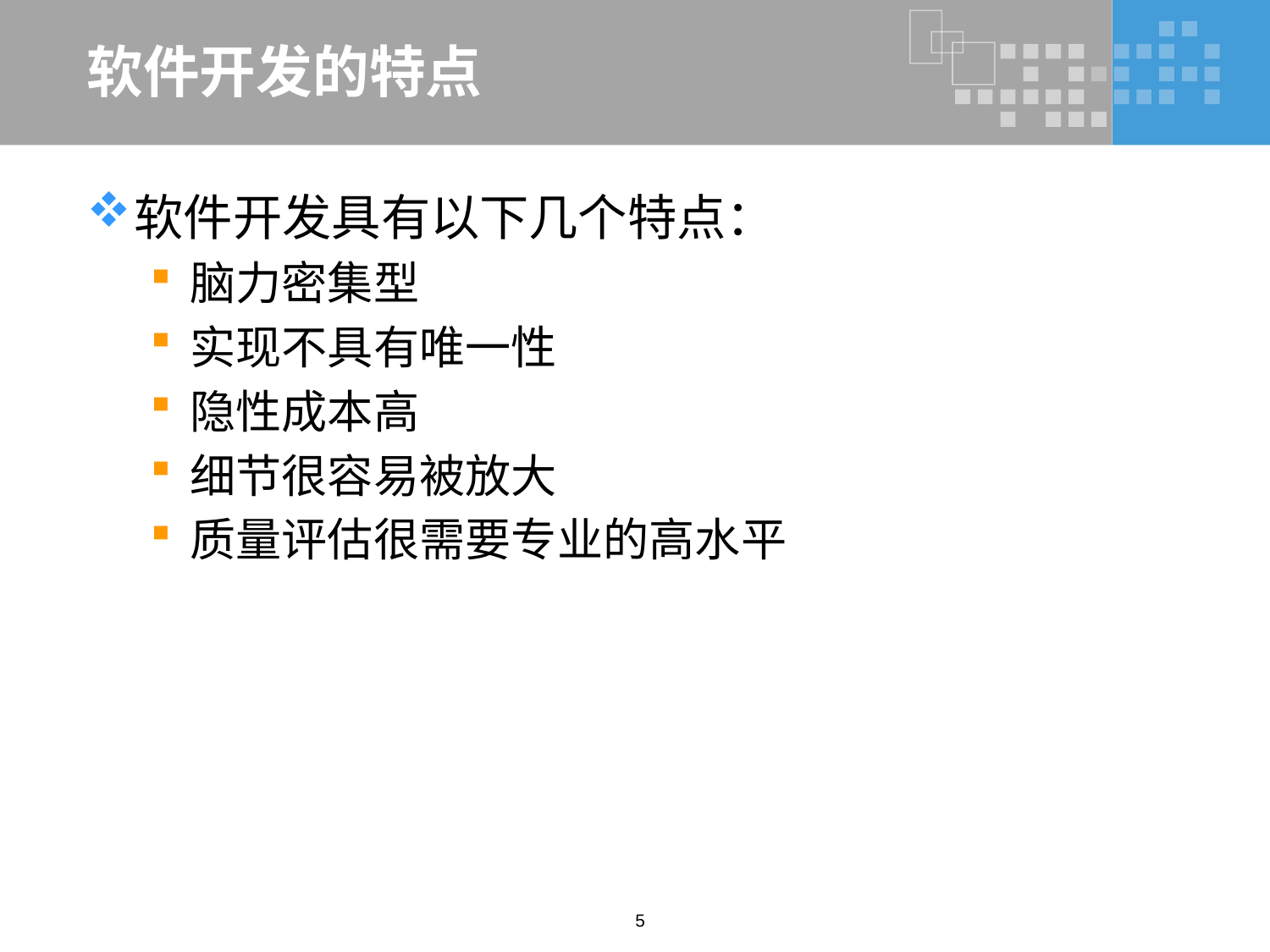

# 软件开发的特点
软件开发具有以下几个特点：
脑力密集型
实现不具有唯一性
隐性成本高
细节很容易被放大
质量评估很需要专业的高水平
5